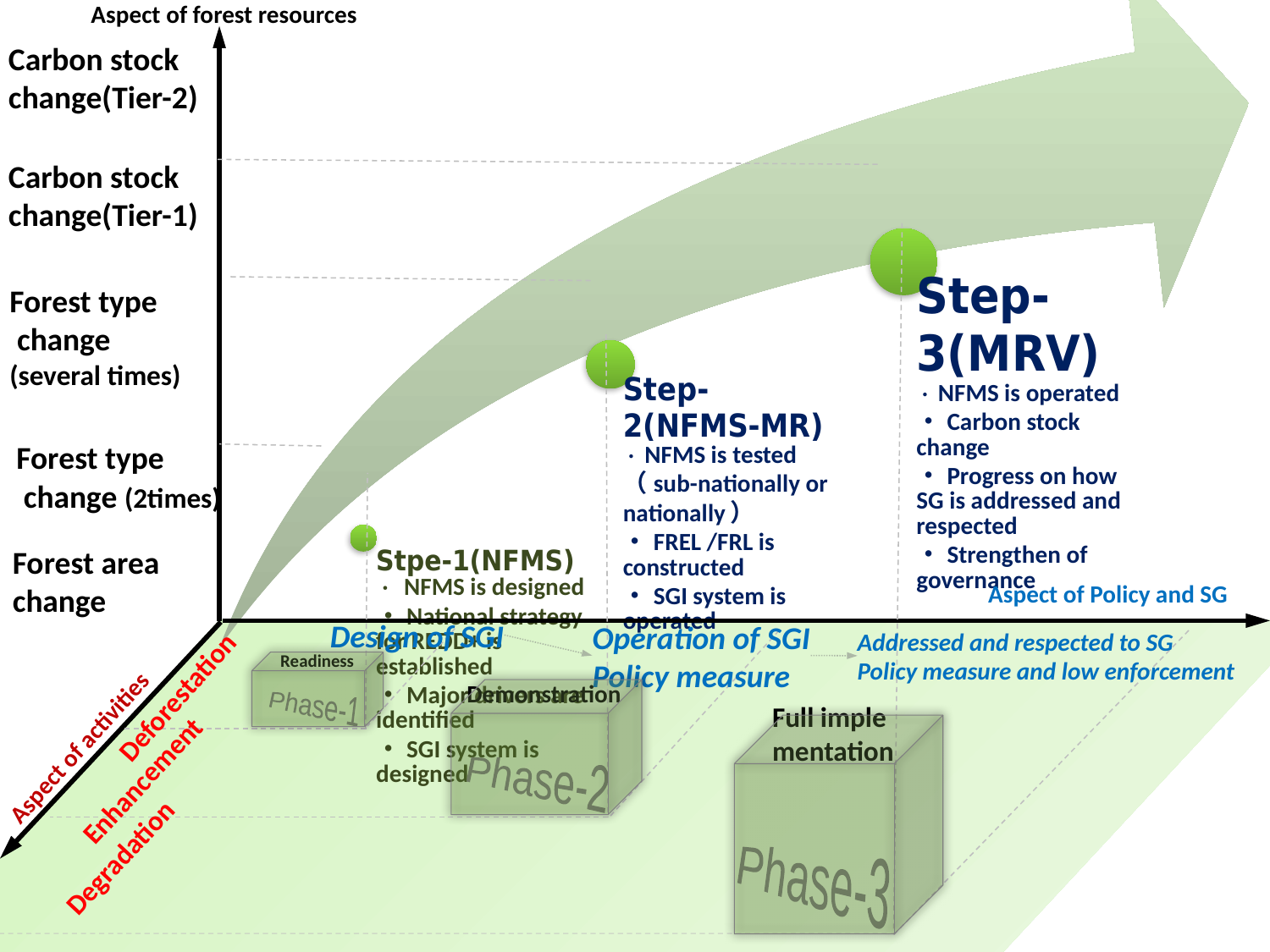

Stpe-1(NFMS)
・ NFMS is designed
Step-2(NFMS-MR)
・NFMS is tested
（sub-nationally or nationally）
・FREL /FRL is constructed
・SGI system is operated
Step-3(MRV)
・NFMS is operated
・Carbon stock change
・Progress on how SG is addressed and respected
・Strengthen of governance
Aspect of forest resources
Carbon stock
change(Tier-2)
Carbon stock
change(Tier-1)
Forest type
 change
(several times)
Forest type
 change (2times)
Forest area
change
Aspect of Policy and SG
Design of SGI
Operation of SGI
Policy measure

Addressed and respected to SG
Policy measure and low enforcement
Readiness

Demonstration
Deforestation

Phase-1
Full imple
mentation

Aspect of activities
Phase-2
Enhancement
Degradation
Phase-3